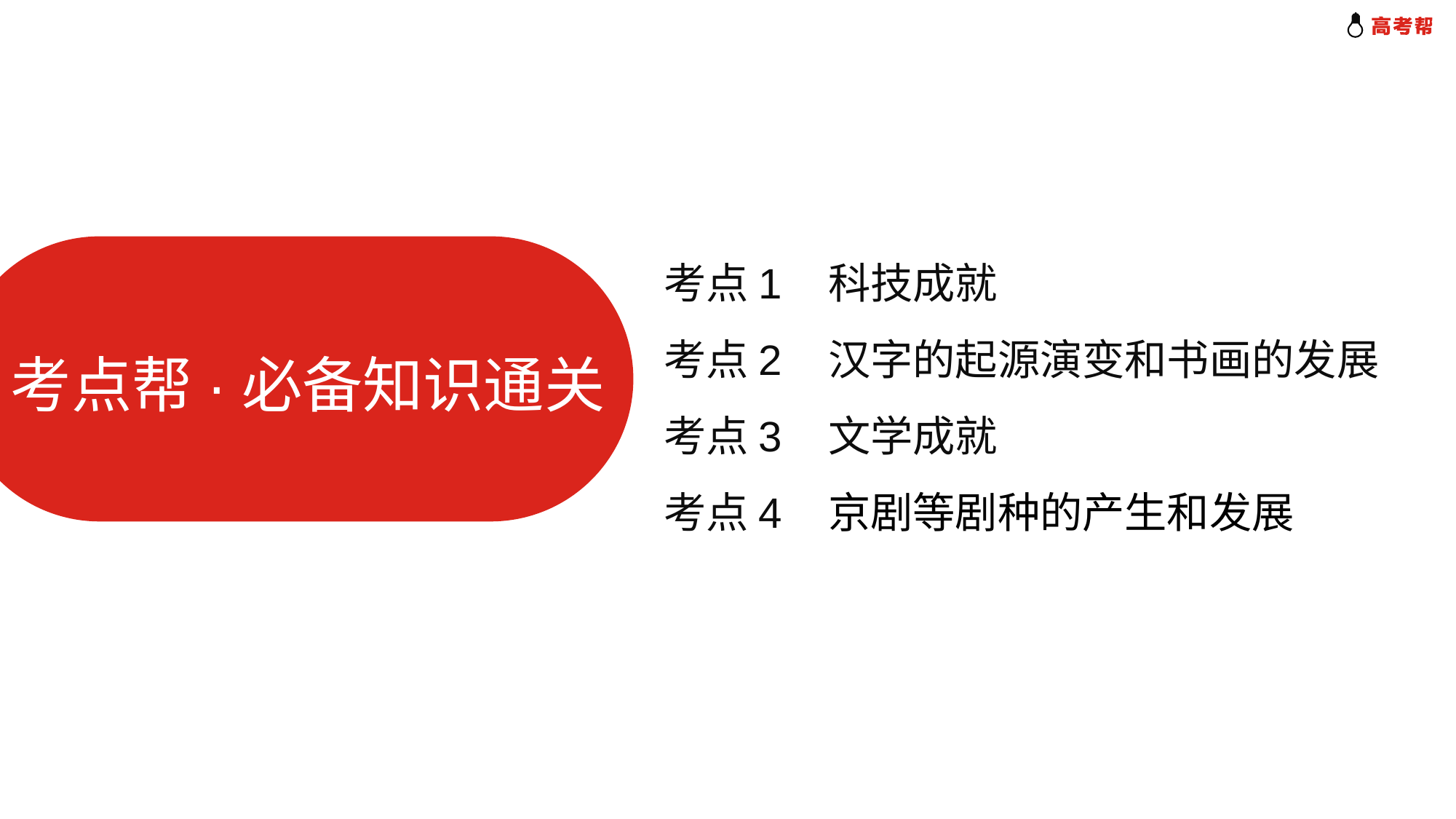

考点1   科技成就
考点2   汉字的起源演变和书画的发展
考点3   文学成就
考点4   京剧等剧种的产生和发展
考点帮·必备知识通关